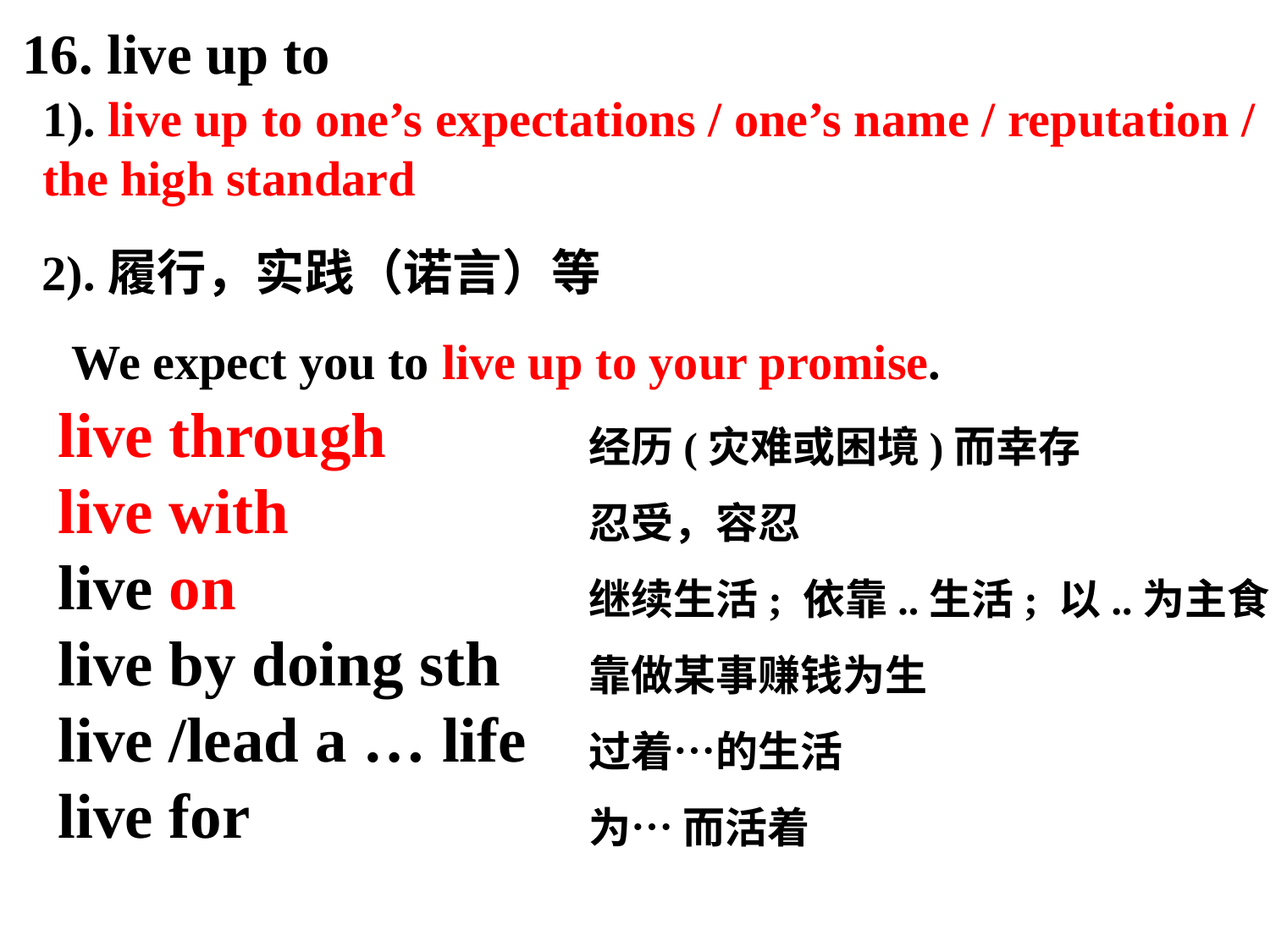

16. live up to
1). live up to one’s expectations / one’s name / reputation /
the high standard

2).履行，实践（诺言）等
We expect you to live up to your promise.

live through
live with
live on
live by doing sth
live /lead a … life
live for
经历(灾难或困境)而幸存
忍受，容忍
继续生活; 依靠..生活; 以..为主食
靠做某事赚钱为生
过着…的生活
为… 而活着